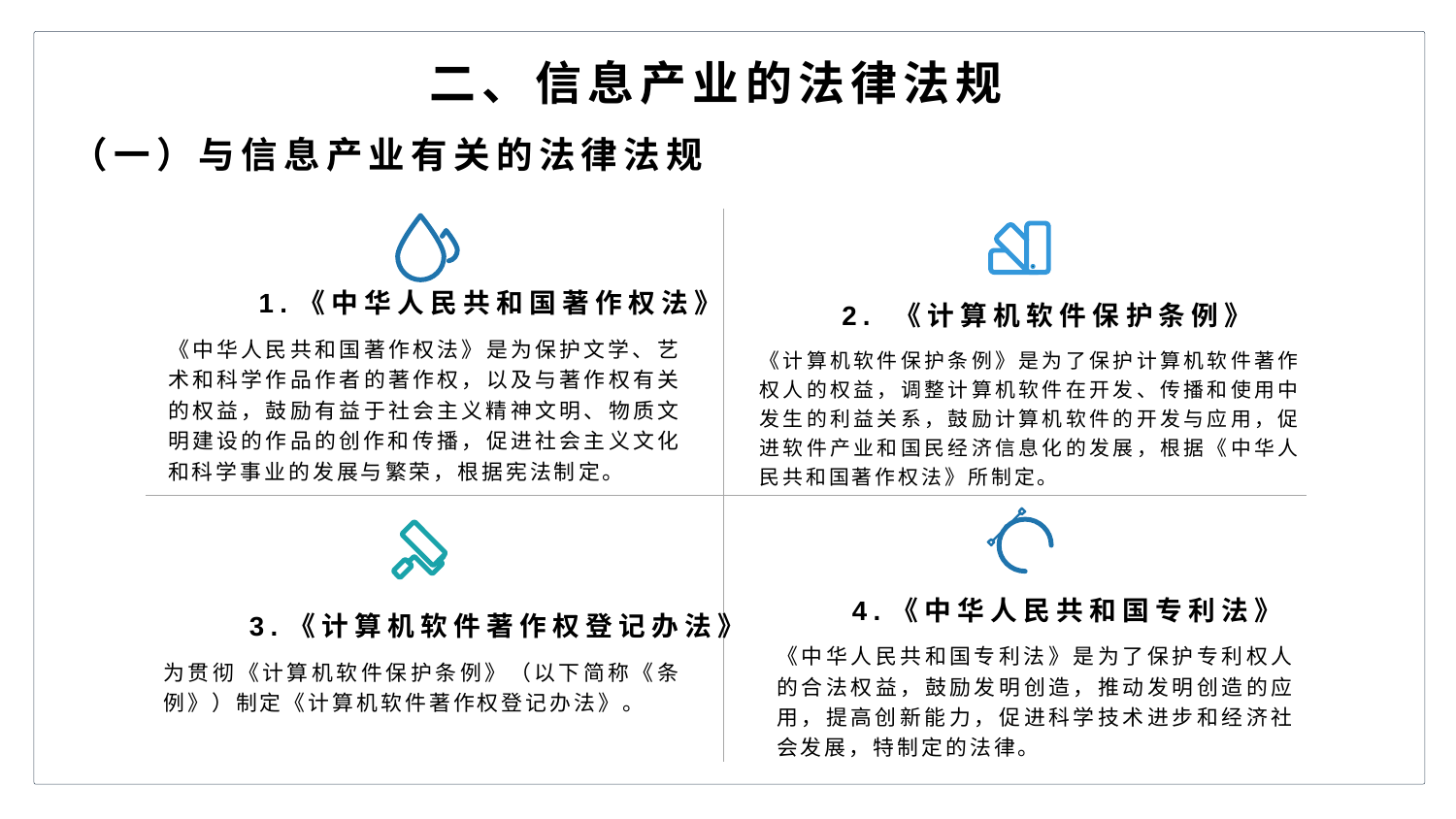

二、信息产业的法律法规
（一）与信息产业有关的法律法规

1.《中华人民共和国著作权法》
2. 《计算机软件保护条例》
《中华人民共和国著作权法》是为保护文学、艺术和科学作品作者的著作权，以及与著作权有关的权益，鼓励有益于社会主义精神文明、物质文明建设的作品的创作和传播，促进社会主义文化和科学事业的发展与繁荣，根据宪法制定。
《计算机软件保护条例》是为了保护计算机软件著作权人的权益，调整计算机软件在开发、传播和使用中发生的利益关系，鼓励计算机软件的开发与应用，促进软件产业和国民经济信息化的发展，根据《中华人民共和国著作权法》所制定。

4.《中华人民共和国专利法》
3.《计算机软件著作权登记办法》
《中华人民共和国专利法》是为了保护专利权人的合法权益，鼓励发明创造，推动发明创造的应用，提高创新能力，促进科学技术进步和经济社会发展，特制定的法律。
为贯彻《计算机软件保护条例》（以下简称《条例》）制定《计算机软件著作权登记办法》。